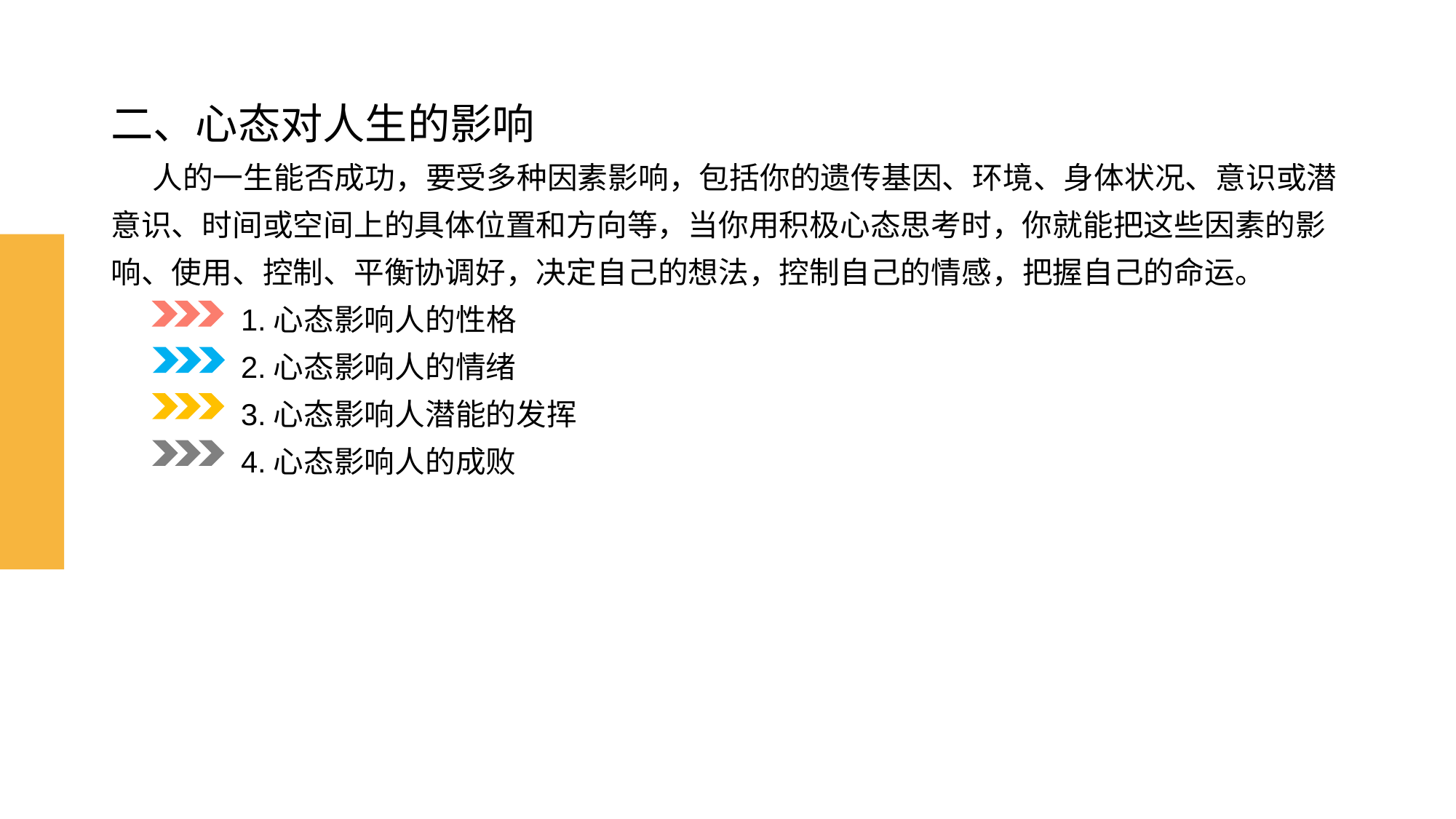

# 二、心态对人生的影响 人的一生能否成功，要受多种因素影响，包括你的遗传基因、环境、身体状况、意识或潜意识、时间或空间上的具体位置和方向等，当你用积极心态思考时，你就能把这些因素的影响、使用、控制、平衡协调好，决定自己的想法，控制自己的情感，把握自己的命运。 1.心态影响人的性格 2.心态影响人的情绪 3.心态影响人潜能的发挥 4.心态影响人的成败